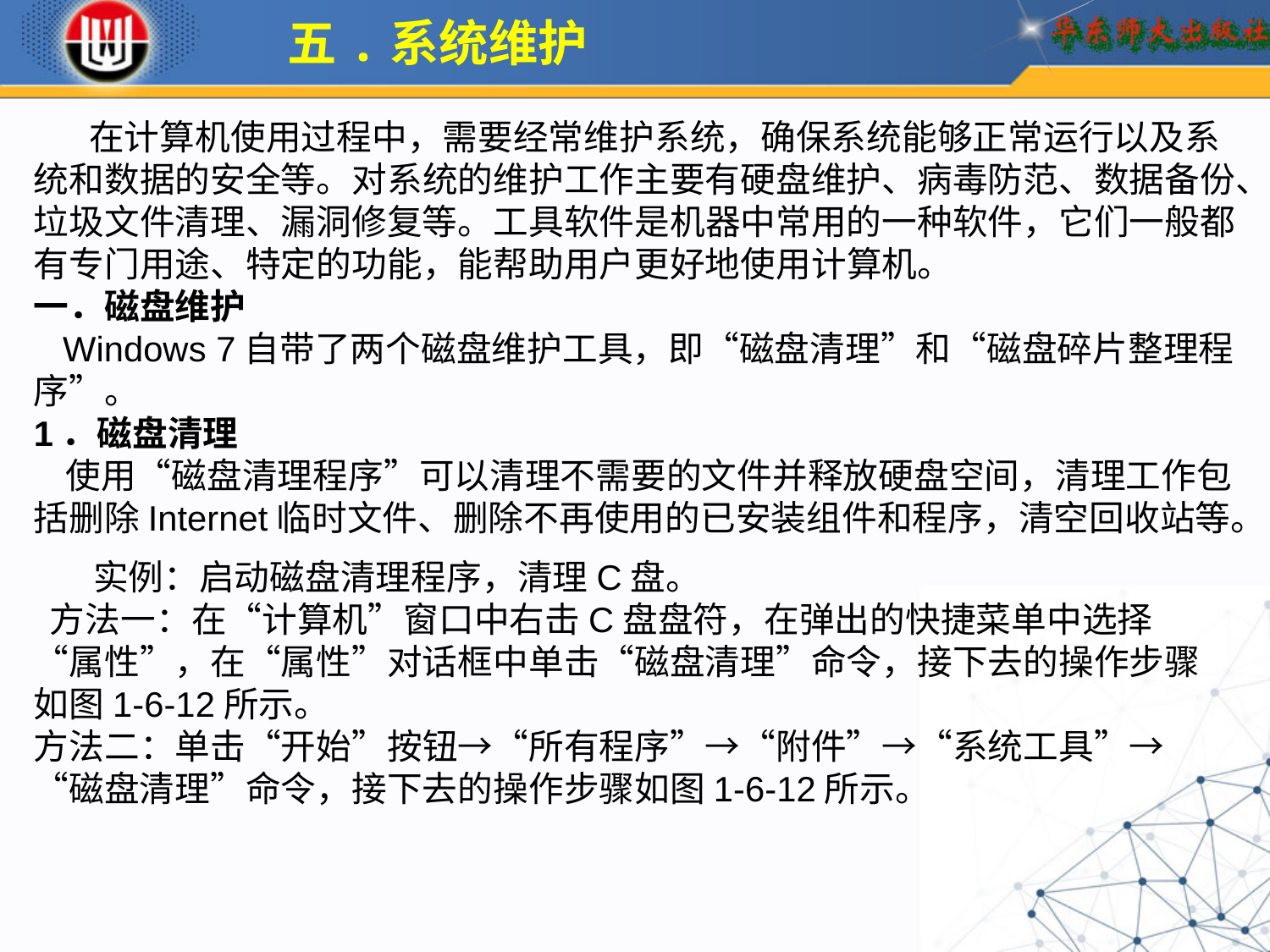

五.系统维护
      在计算机使用过程中，需要经常维护系统，确保系统能够正常运行以及系统和数据的安全等。对系统的维护工作主要有硬盘维护、病毒防范、数据备份、垃圾文件清理、漏洞修复等。工具软件是机器中常用的一种软件，它们一般都有专门用途、特定的功能，能帮助用户更好地使用计算机。
一．磁盘维护
   Windows 7自带了两个磁盘维护工具，即“磁盘清理”和“磁盘碎片整理程序”。
1．磁盘清理
   使用“磁盘清理程序”可以清理不需要的文件并释放硬盘空间，清理工作包括删除Internet临时文件、删除不再使用的已安装组件和程序，清空回收站等。
       实例：启动磁盘清理程序，清理C盘。
 方法一：在“计算机”窗口中右击C盘盘符，在弹出的快捷菜单中选择“属性”，在“属性”对话框中单击“磁盘清理”命令，接下去的操作步骤如图1-6-12所示。
方法二：单击“开始”按钮→“所有程序”→“附件”→“系统工具”→“磁盘清理”命令，接下去的操作步骤如图1-6-12所示。